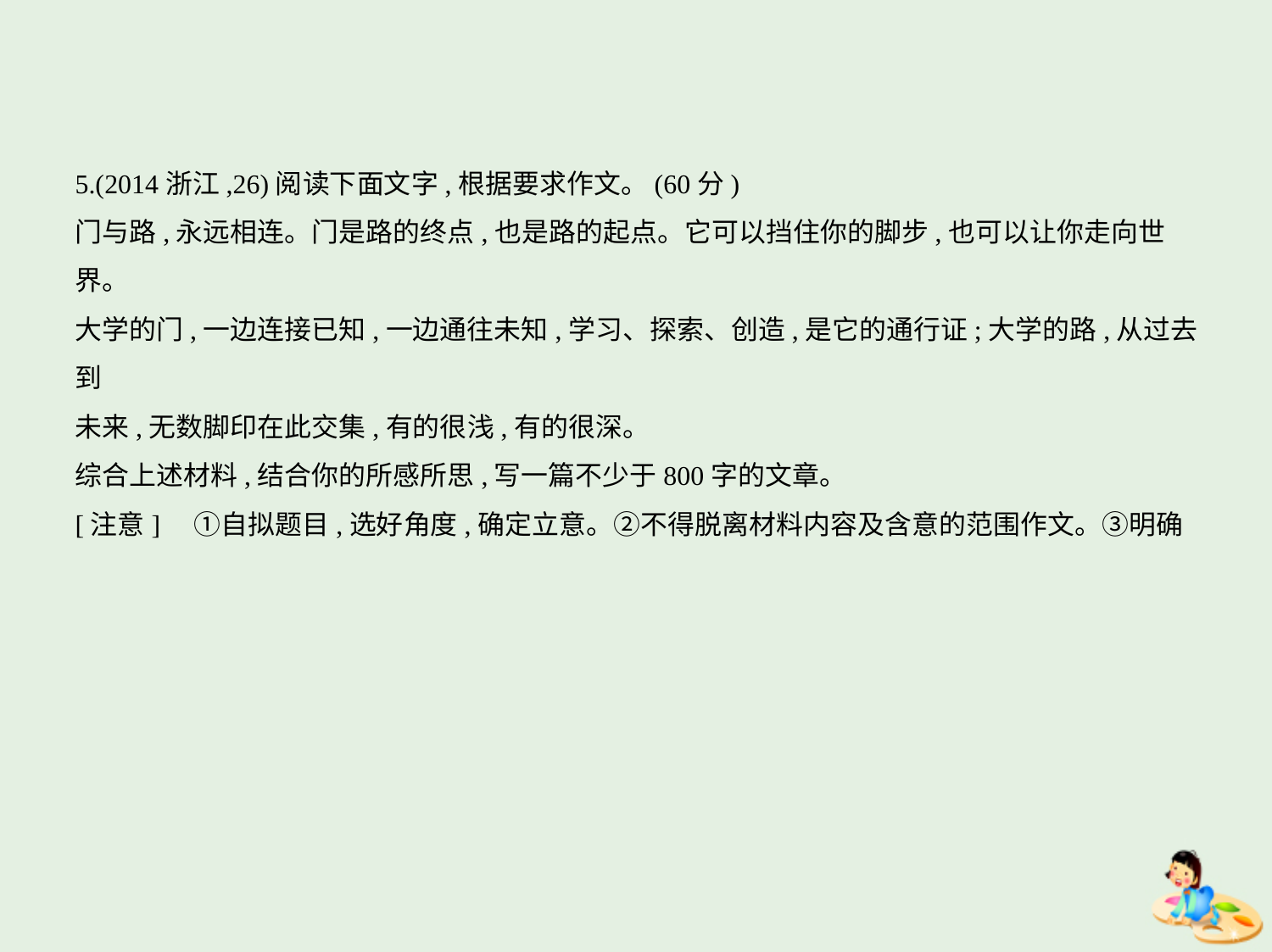

5.(2014浙江,26)阅读下面文字,根据要求作文。(60分)
门与路,永远相连。门是路的终点,也是路的起点。它可以挡住你的脚步,也可以让你走向世界。
大学的门,一边连接已知,一边通往未知,学习、探索、创造,是它的通行证;大学的路,从过去到
未来,无数脚印在此交集,有的很浅,有的很深。
综合上述材料,结合你的所感所思,写一篇不少于800字的文章。
[注意]　①自拟题目,选好角度,确定立意。②不得脱离材料内容及含意的范围作文。③明确